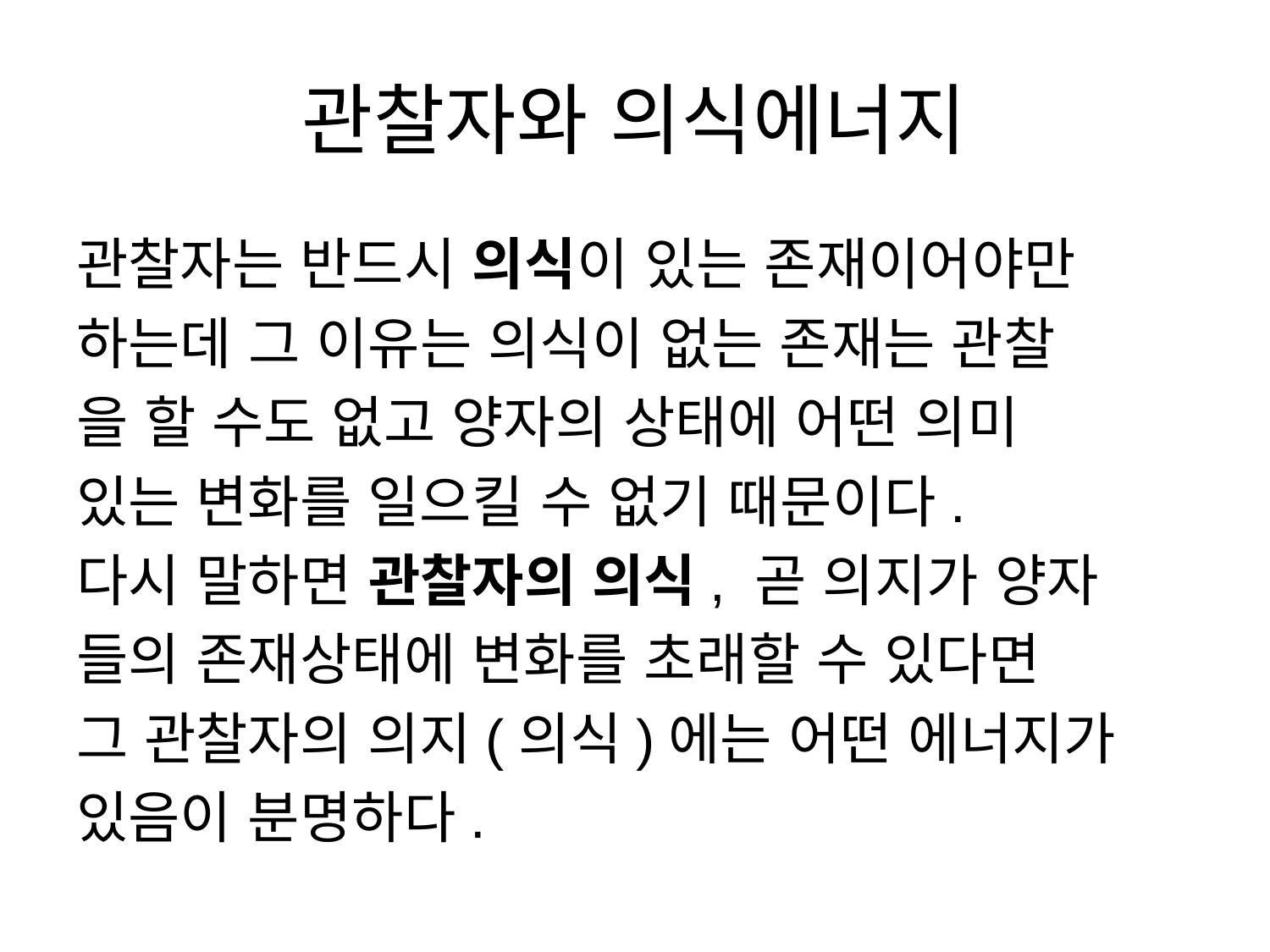

# 관찰자와 의식에너지
관찰자는 반드시 의식이 있는 존재이어야만
하는데 그 이유는 의식이 없는 존재는 관찰
을 할 수도 없고 양자의 상태에 어떤 의미
있는 변화를 일으킬 수 없기 때문이다.
다시 말하면 관찰자의 의식, 곧 의지가 양자
들의 존재상태에 변화를 초래할 수 있다면
그 관찰자의 의지(의식)에는 어떤 에너지가
있음이 분명하다.